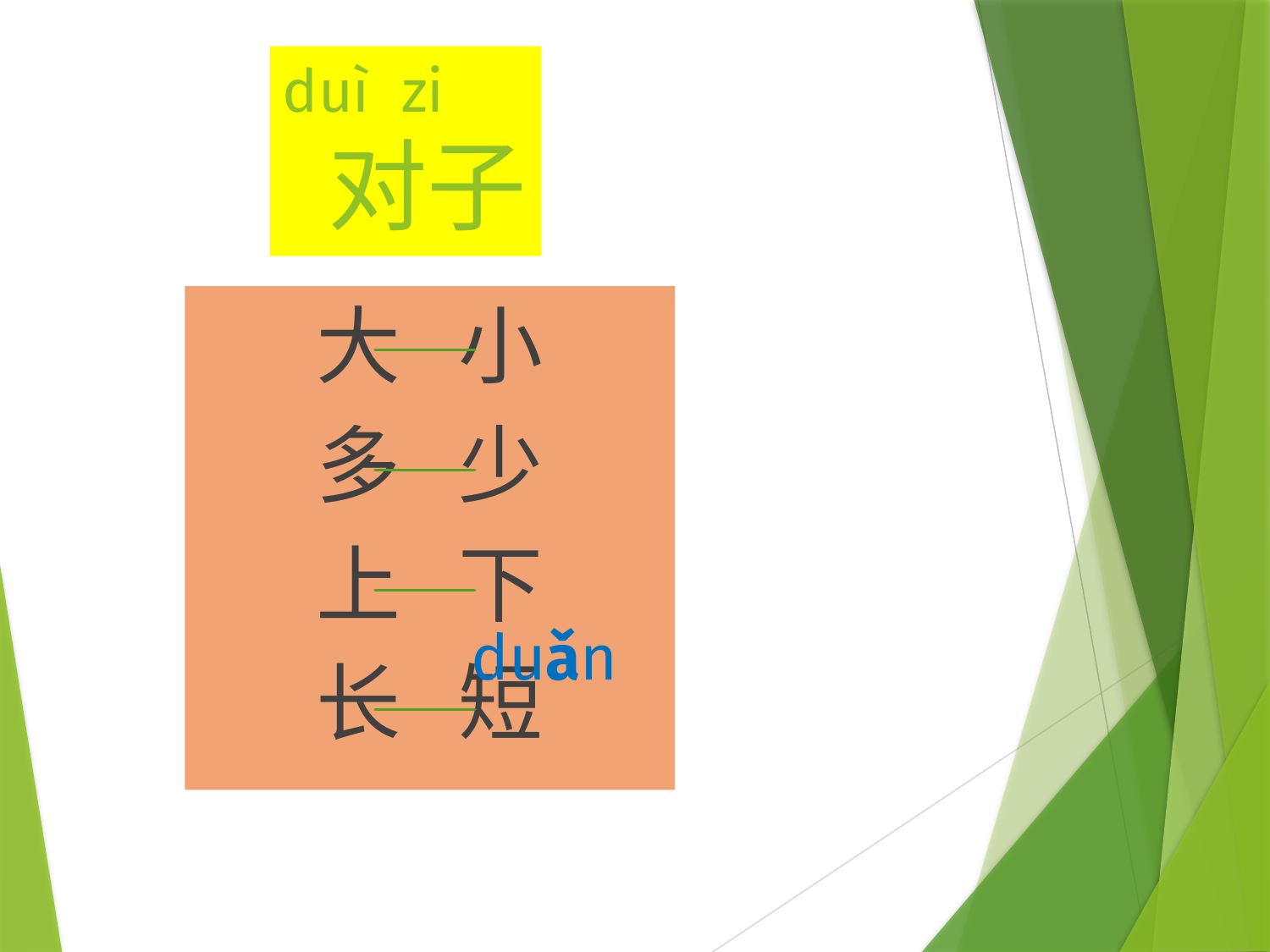

# duì  zi 对子
大   小
多   少
上   下
长   短
duǎn